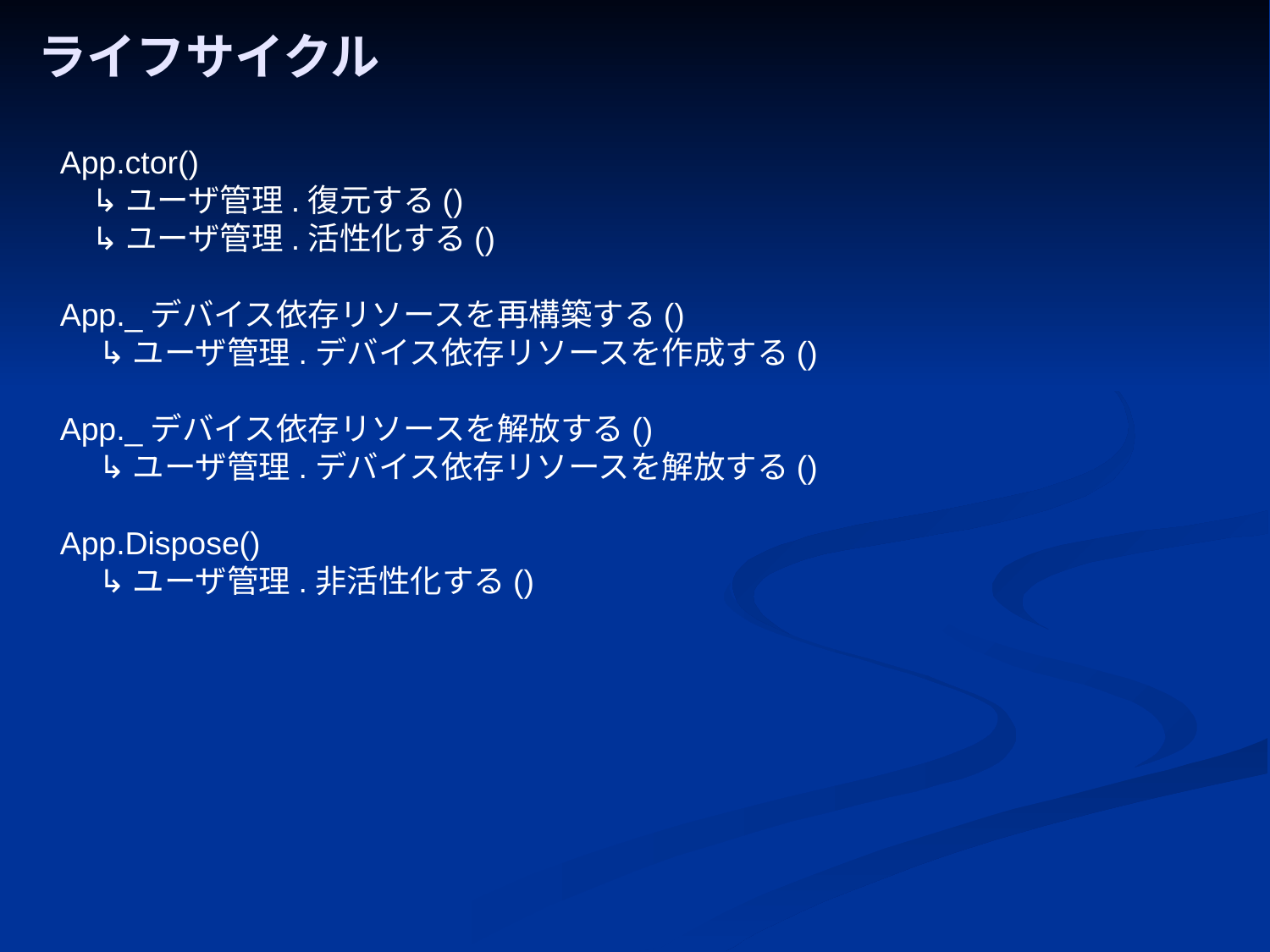

# ライフサイクル
App.ctor()
　↳ ユーザ管理.復元する()
　↳ ユーザ管理.活性化する()

App._デバイス依存リソースを再構築する()
　 ↳ ユーザ管理.デバイス依存リソースを作成する()

App._デバイス依存リソースを解放する()
　 ↳ ユーザ管理.デバイス依存リソースを解放する()

App.Dispose()
　 ↳ ユーザ管理.非活性化する()